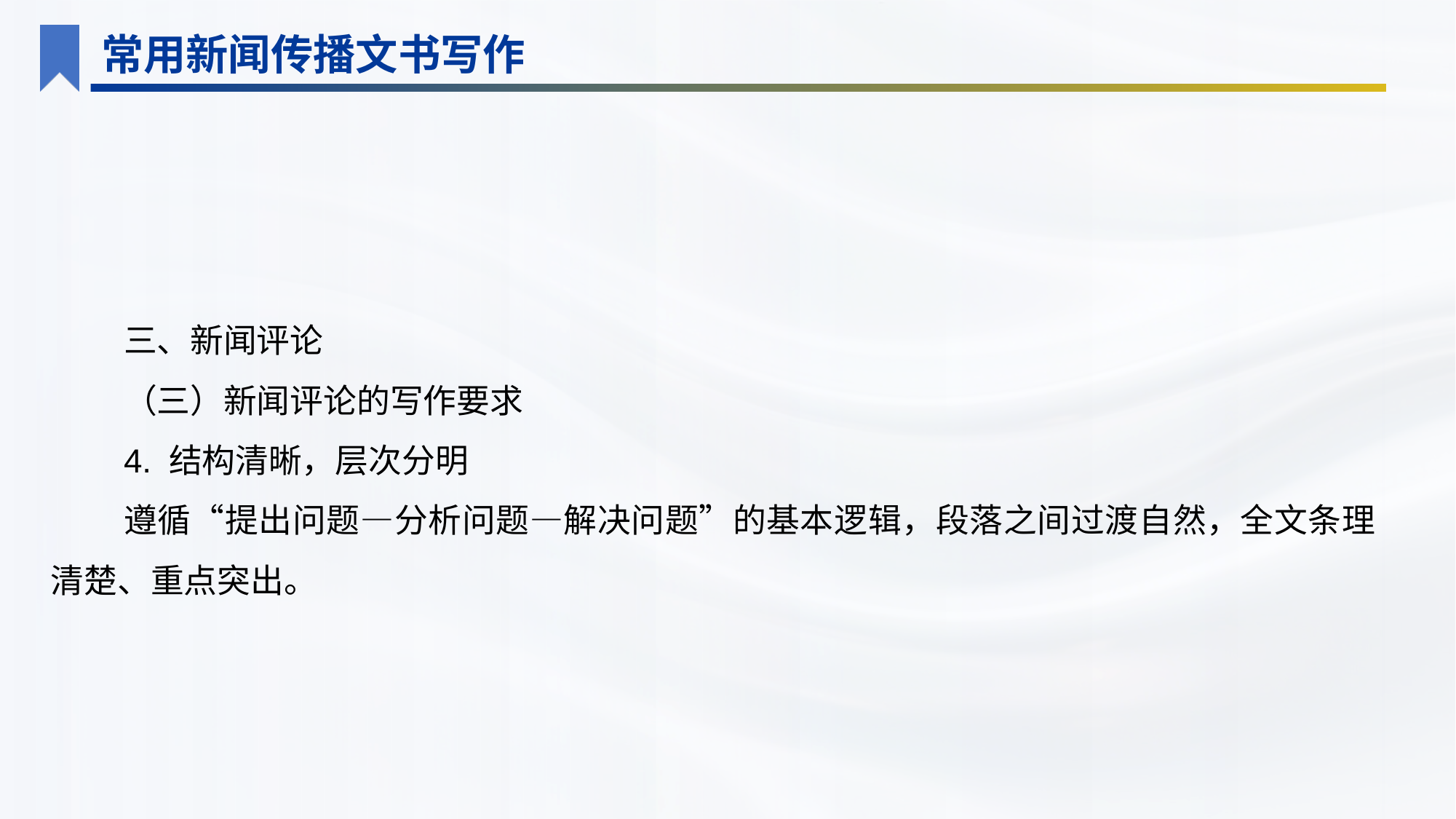

常用新闻传播文书写作
三、新闻评论
（三）新闻评论的写作要求
4. 结构清晰，层次分明
遵循“提出问题—分析问题—解决问题”的基本逻辑，段落之间过渡自然，全文条理清楚、重点突出。